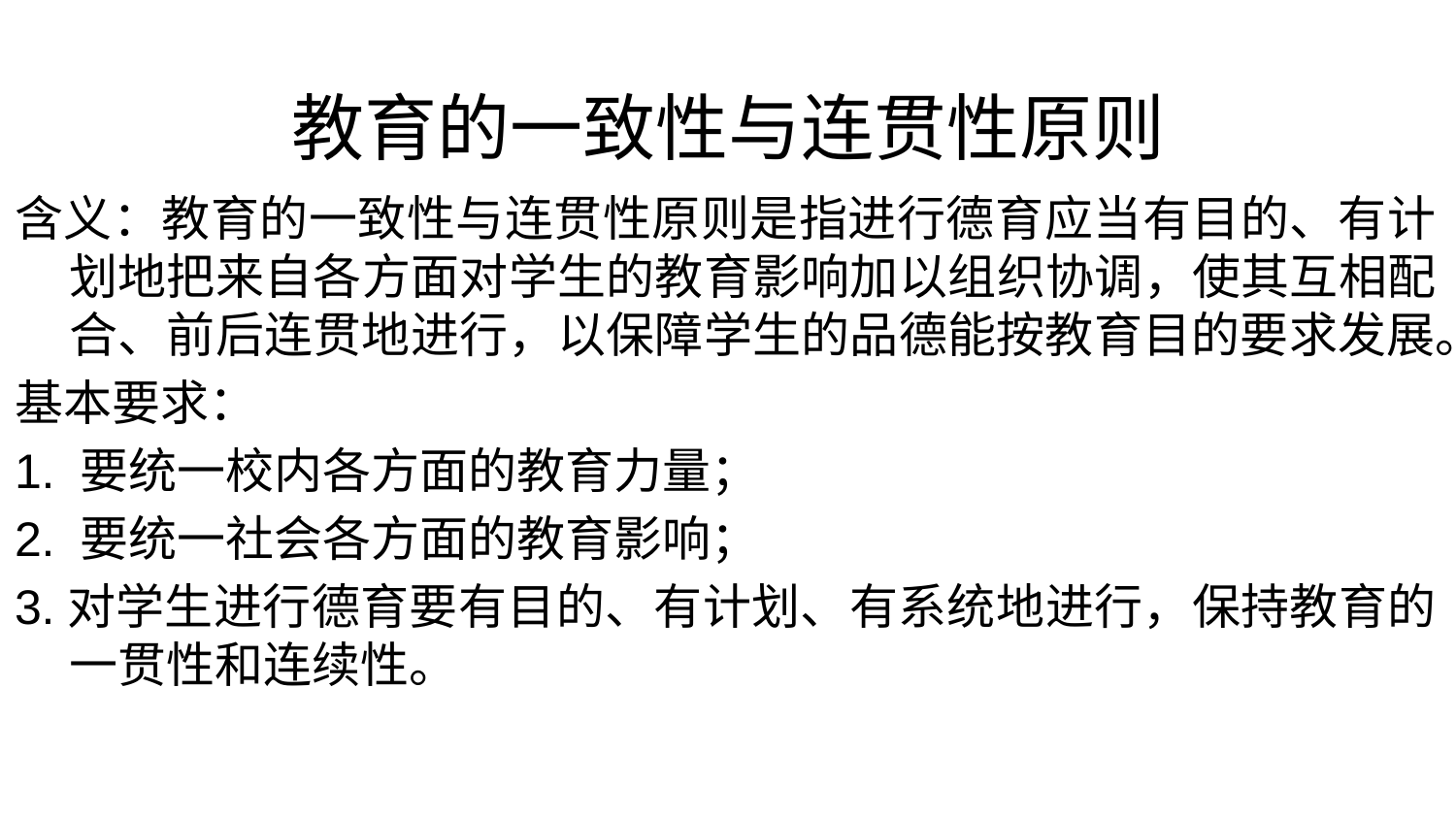

# 教育的一致性与连贯性原则
含义：教育的一致性与连贯性原则是指进行德育应当有目的、有计划地把来自各方面对学生的教育影响加以组织协调，使其互相配合、前后连贯地进行，以保障学生的品德能按教育目的要求发展。
基本要求：
1. 要统一校内各方面的教育力量；
2. 要统一社会各方面的教育影响；
3.对学生进行德育要有目的、有计划、有系统地进行，保持教育的一贯性和连续性。